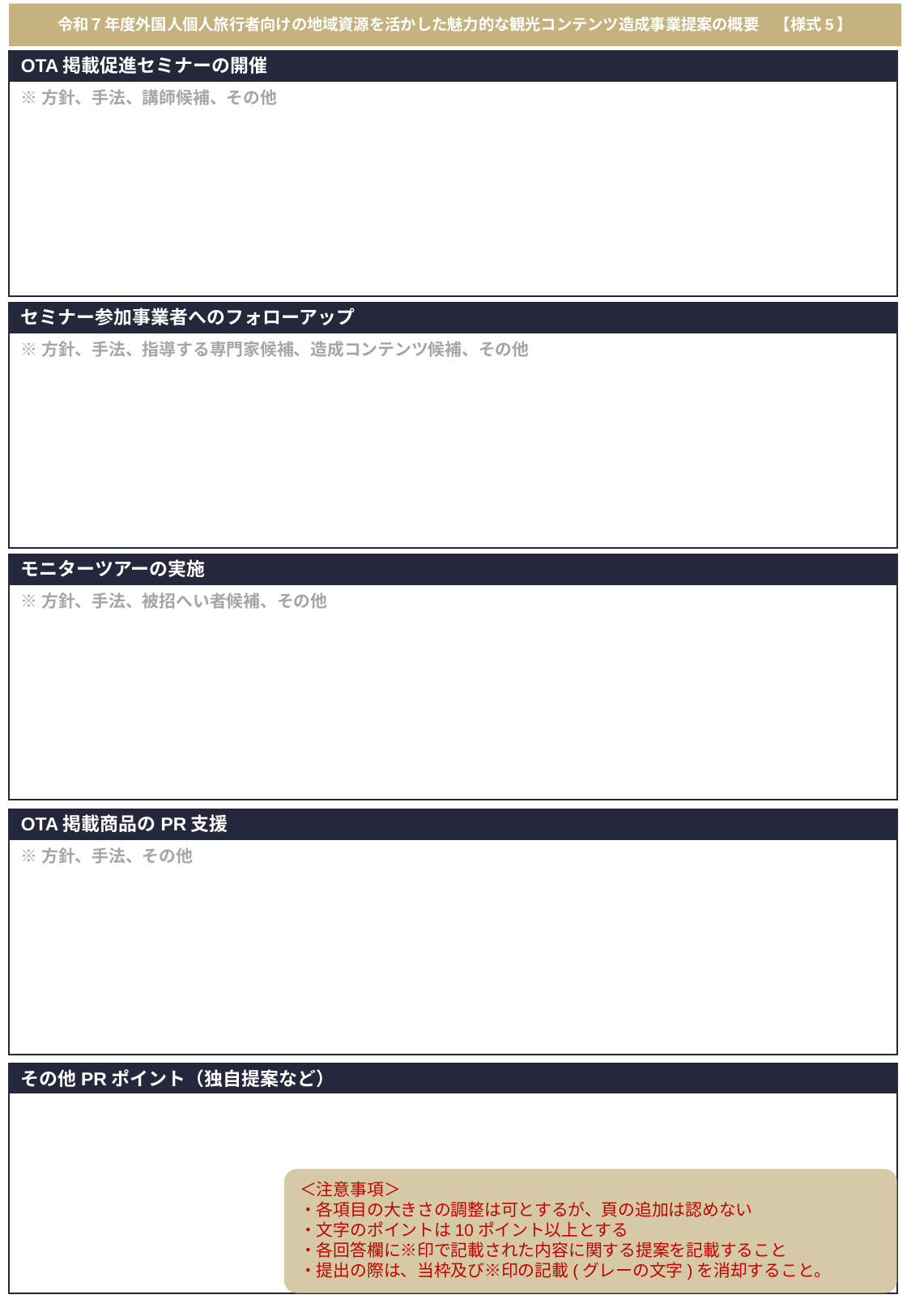

# 令和７年度外国人個人旅行者向けの地域資源を活かした魅力的な観光コンテンツ造成事業提案の概要　【様式5】
OTA掲載促進セミナーの開催
※方針、手法、講師候補、その他
セミナー参加事業者へのフォローアップ
※方針、手法、指導する専門家候補、造成コンテンツ候補、その他
モニターツアーの実施
※方針、手法、被招へい者候補、その他
OTA掲載商品のPR支援
※方針、手法、その他
その他PRポイント（独自提案など）

＜注意事項＞
・各項目の大きさの調整は可とするが、頁の追加は認めない
・文字のポイントは10ポイント以上とする
・各回答欄に※印で記載された内容に関する提案を記載すること
・提出の際は、当枠及び※印の記載(グレーの文字)を消却すること。